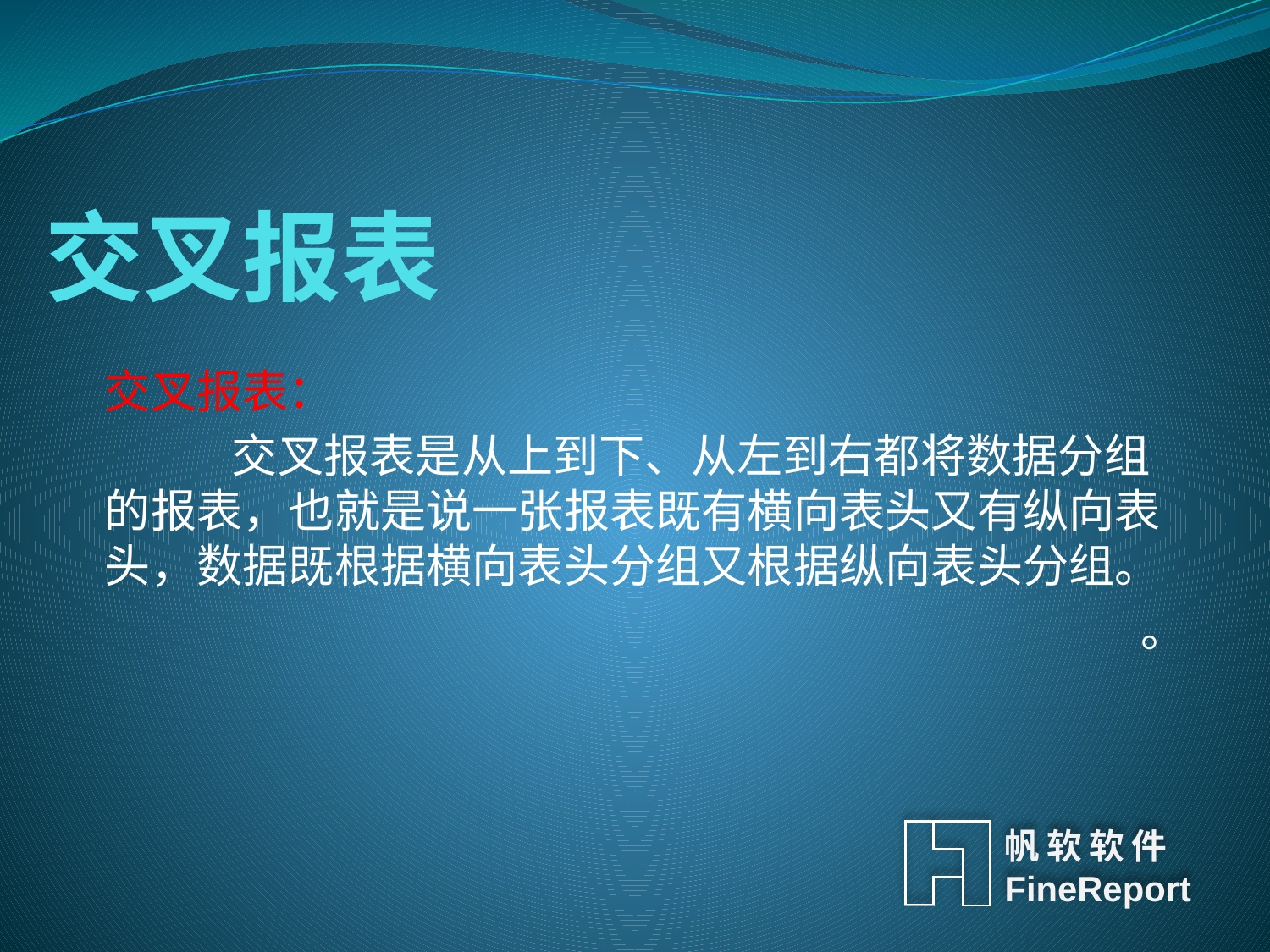

# 交叉报表
交叉报表：
	交叉报表是从上到下、从左到右都将数据分组的报表，也就是说一张报表既有横向表头又有纵向表头，数据既根据横向表头分组又根据纵向表头分组。
。